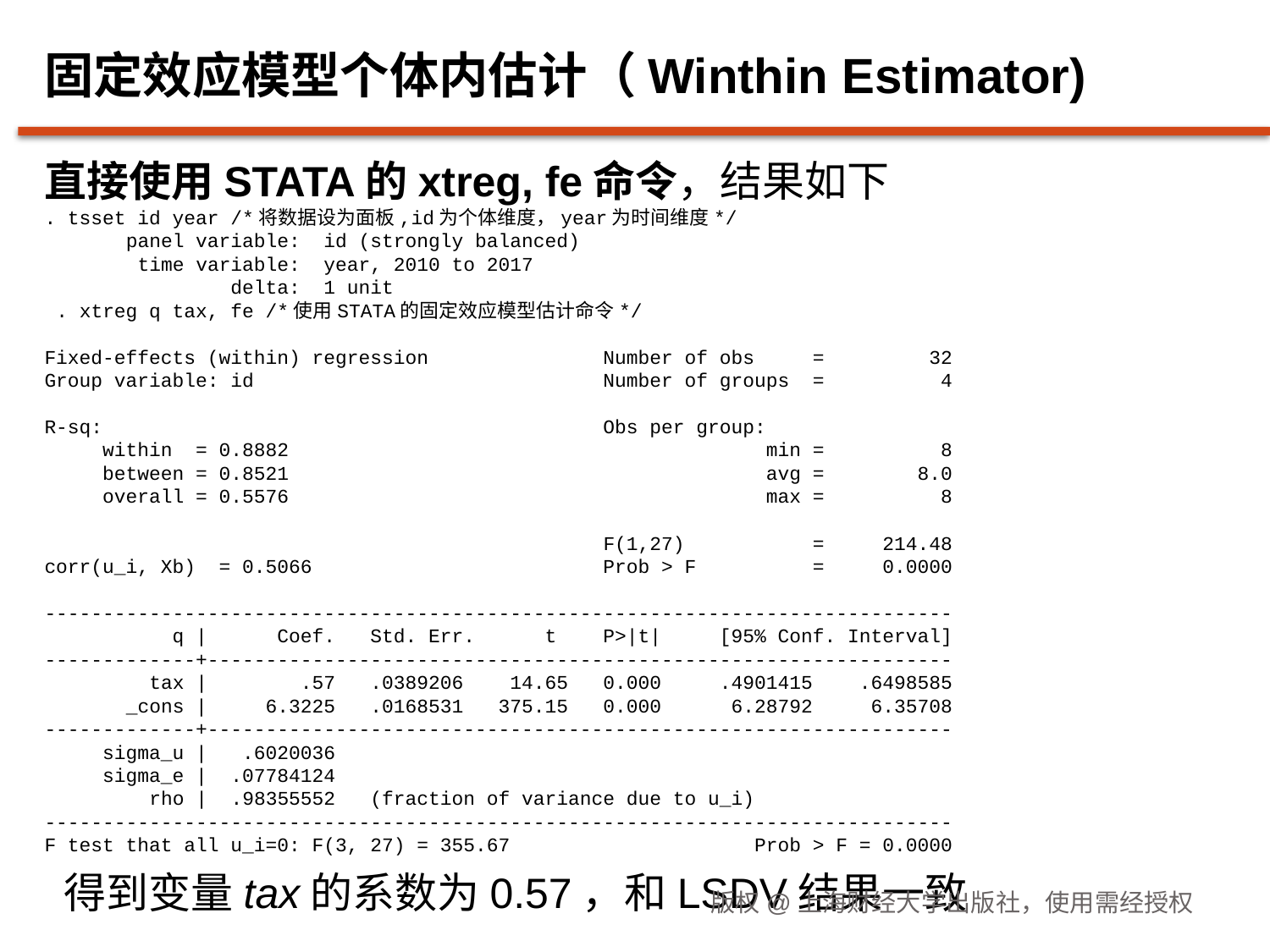

# 固定效应模型个体内估计（Winthin Estimator)
直接使用STATA的xtreg, fe命令，结果如下
. tsset id year /*将数据设为面板,id为个体维度，year为时间维度*/
       panel variable:  id (strongly balanced)
        time variable:  year, 2010 to 2017
                delta:  1 unit
 . xtreg q tax, fe /*使用STATA的固定效应模型估计命令*/

Fixed-effects (within) regression               Number of obs     =         32
Group variable: id                              Number of groups  =          4

R-sq:                                           Obs per group:
     within  = 0.8882                                         min =          8
     between = 0.8521                                         avg =        8.0
     overall = 0.5576                                         max =          8

                                                F(1,27)           =     214.48
corr(u_i, Xb)  = 0.5066                         Prob > F          =     0.0000

------------------------------------------------------------------------------
           q |      Coef.   Std. Err.      t    P>|t|     [95% Conf. Interval]
-------------+----------------------------------------------------------------
         tax |        .57   .0389206    14.65   0.000     .4901415    .6498585
       _cons |     6.3225   .0168531   375.15   0.000      6.28792     6.35708
-------------+----------------------------------------------------------------
     sigma_u |   .6020036
     sigma_e |  .07784124
         rho |  .98355552   (fraction of variance due to u_i)
------------------------------------------------------------------------------
F test that all u_i=0: F(3, 27) = 355.67                     Prob > F = 0.0000
 得到变量tax的系数为0.57，和LSDV结果一致

版权@上海财经大学出版社，使用需经授权